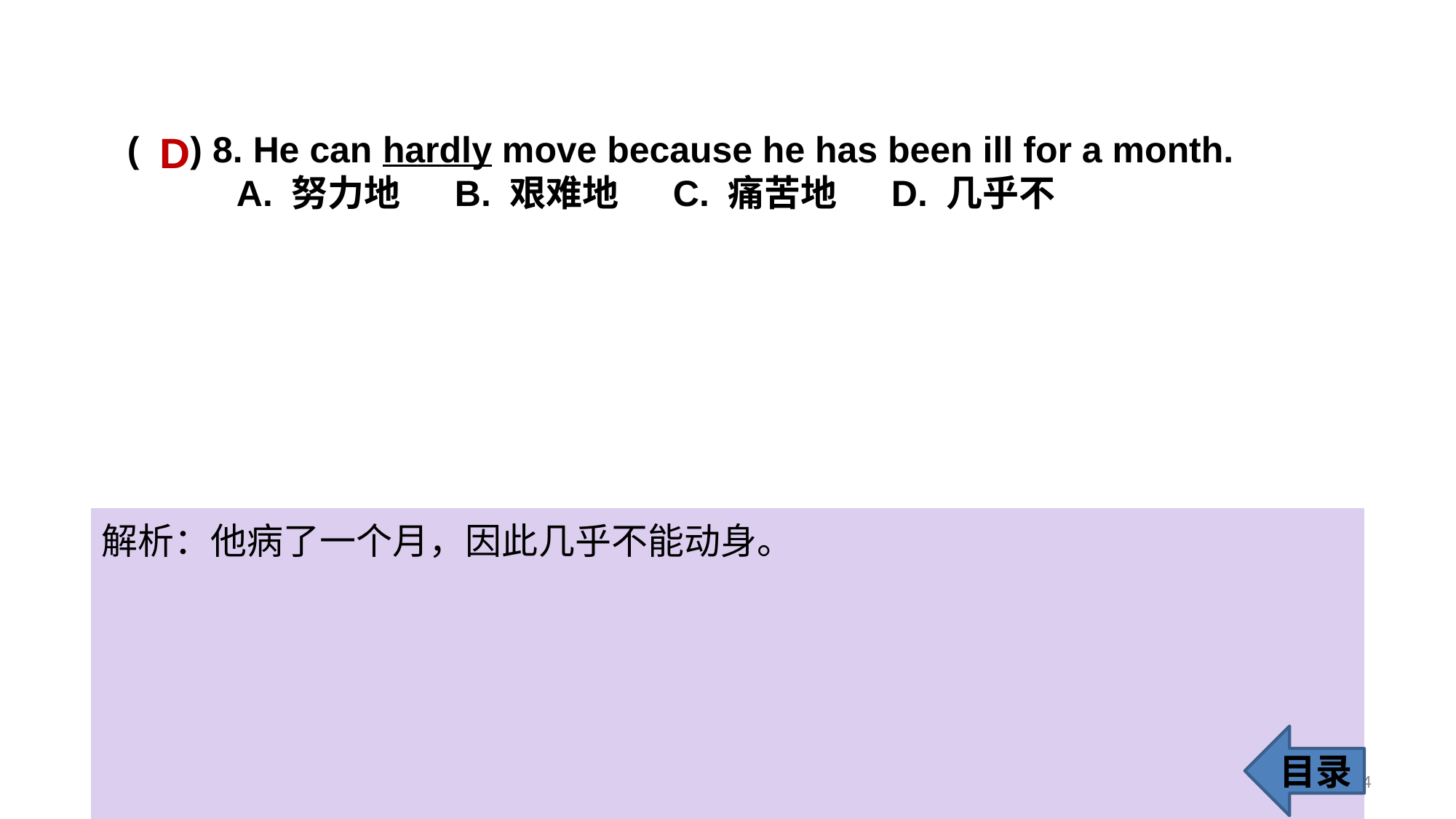

D
(     ) 8. He can hardly move because he has been ill for a month.
	A. 努力地 	B. 艰难地 	C. 痛苦地 	D. 几乎不

解析：他病了一个月，因此几乎不能动身。
目录
14